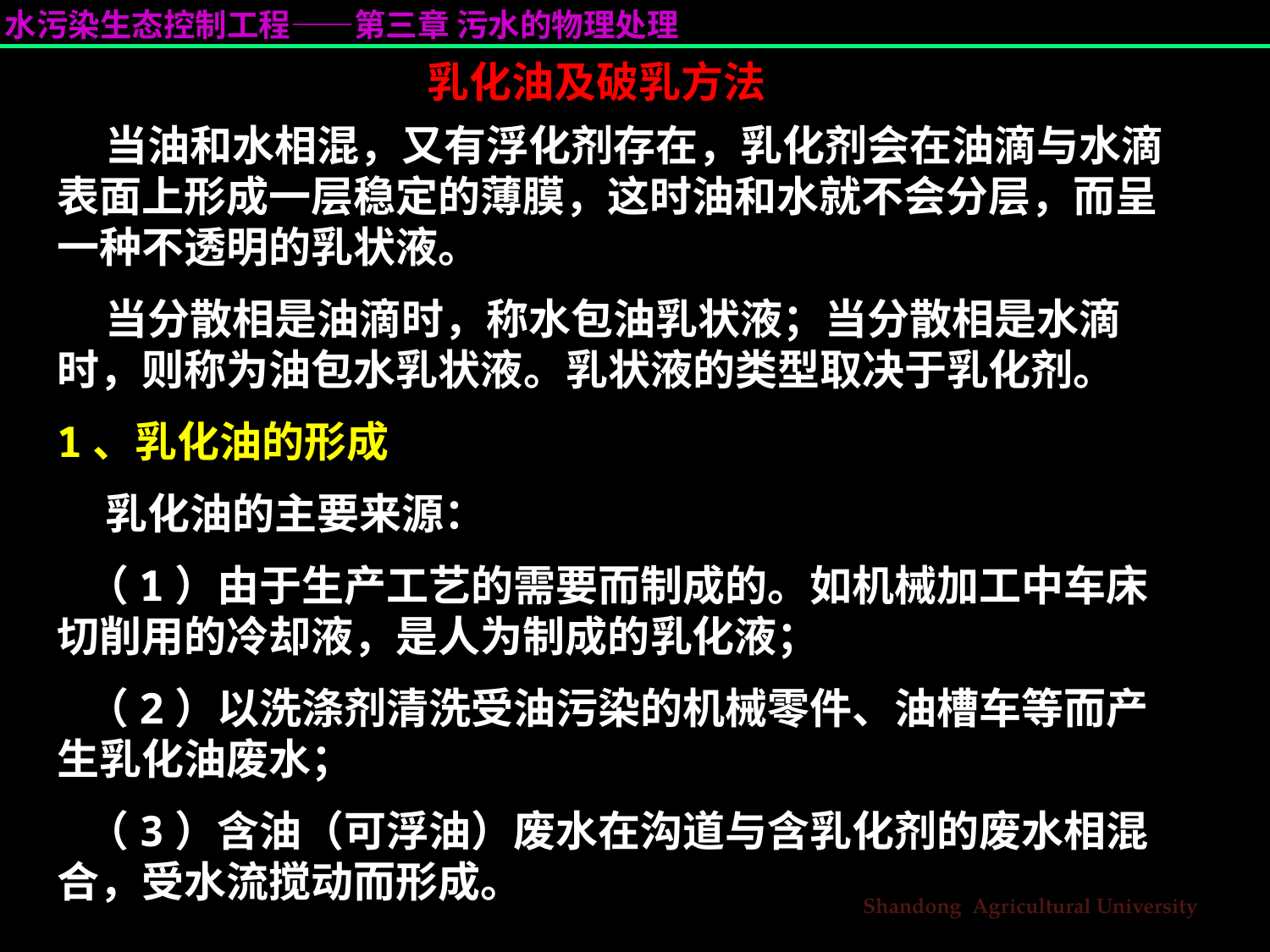

乳化油及破乳方法
    当油和水相混，又有浮化剂存在，乳化剂会在油滴与水滴表面上形成一层稳定的薄膜，这时油和水就不会分层，而呈一种不透明的乳状液。
    当分散相是油滴时，称水包油乳状液；当分散相是水滴时，则称为油包水乳状液。乳状液的类型取决于乳化剂。
1、乳化油的形成
    乳化油的主要来源：
  （1）由于生产工艺的需要而制成的。如机械加工中车床切削用的冷却液，是人为制成的乳化液；
  （2）以洗涤剂清洗受油污染的机械零件、油槽车等而产生乳化油废水；
  （3）含油（可浮油）废水在沟道与含乳化剂的废水相混合，受水流搅动而形成。